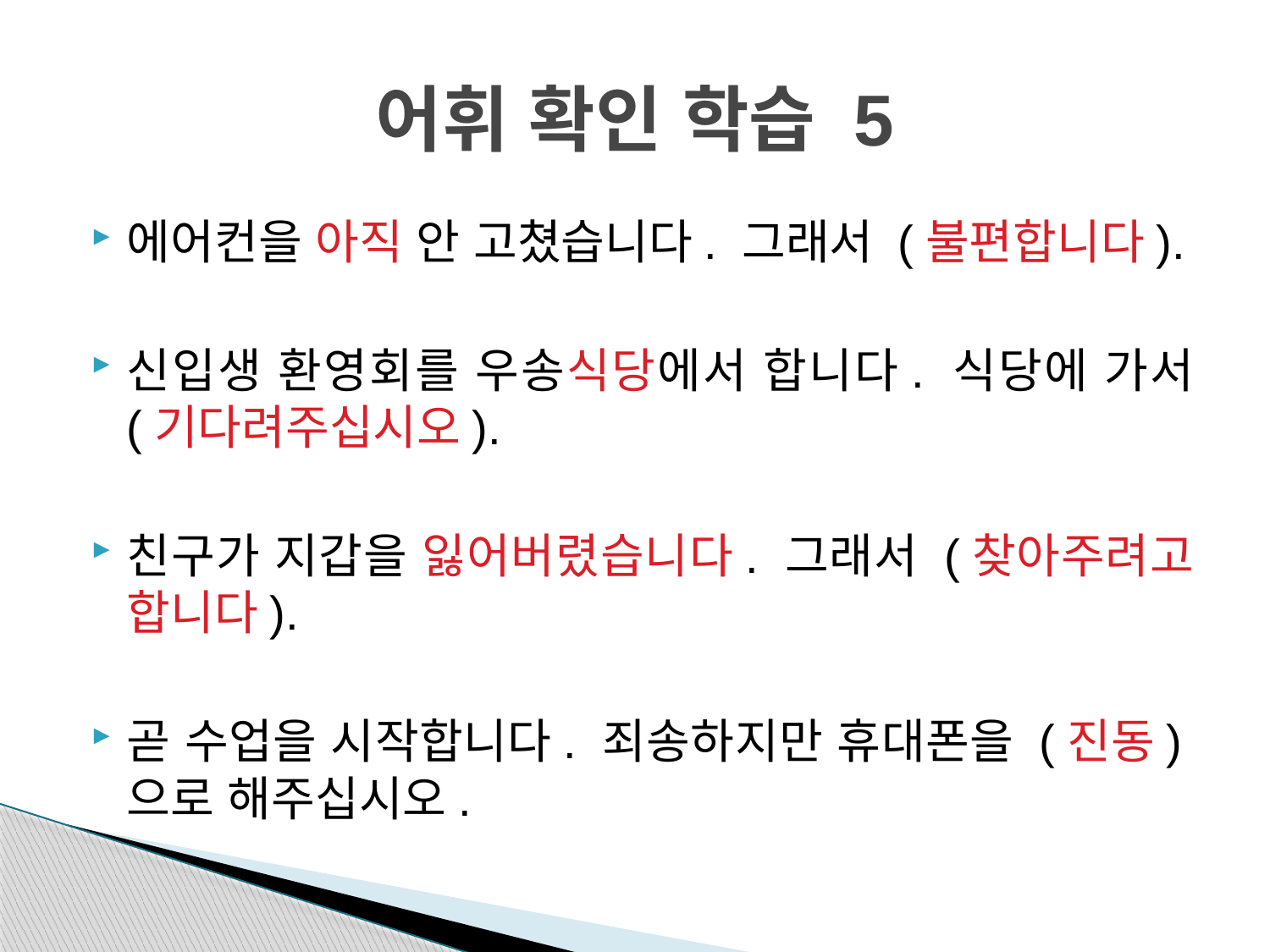

# 어휘 확인 학습 5
에어컨을 아직 안 고쳤습니다. 그래서 (불편합니다).

신입생 환영회를 우송식당에서 합니다. 식당에 가서 (기다려주십시오).

친구가 지갑을 잃어버렸습니다. 그래서 (찾아주려고 합니다).

곧 수업을 시작합니다. 죄송하지만 휴대폰을 (진동)으로 해주십시오.